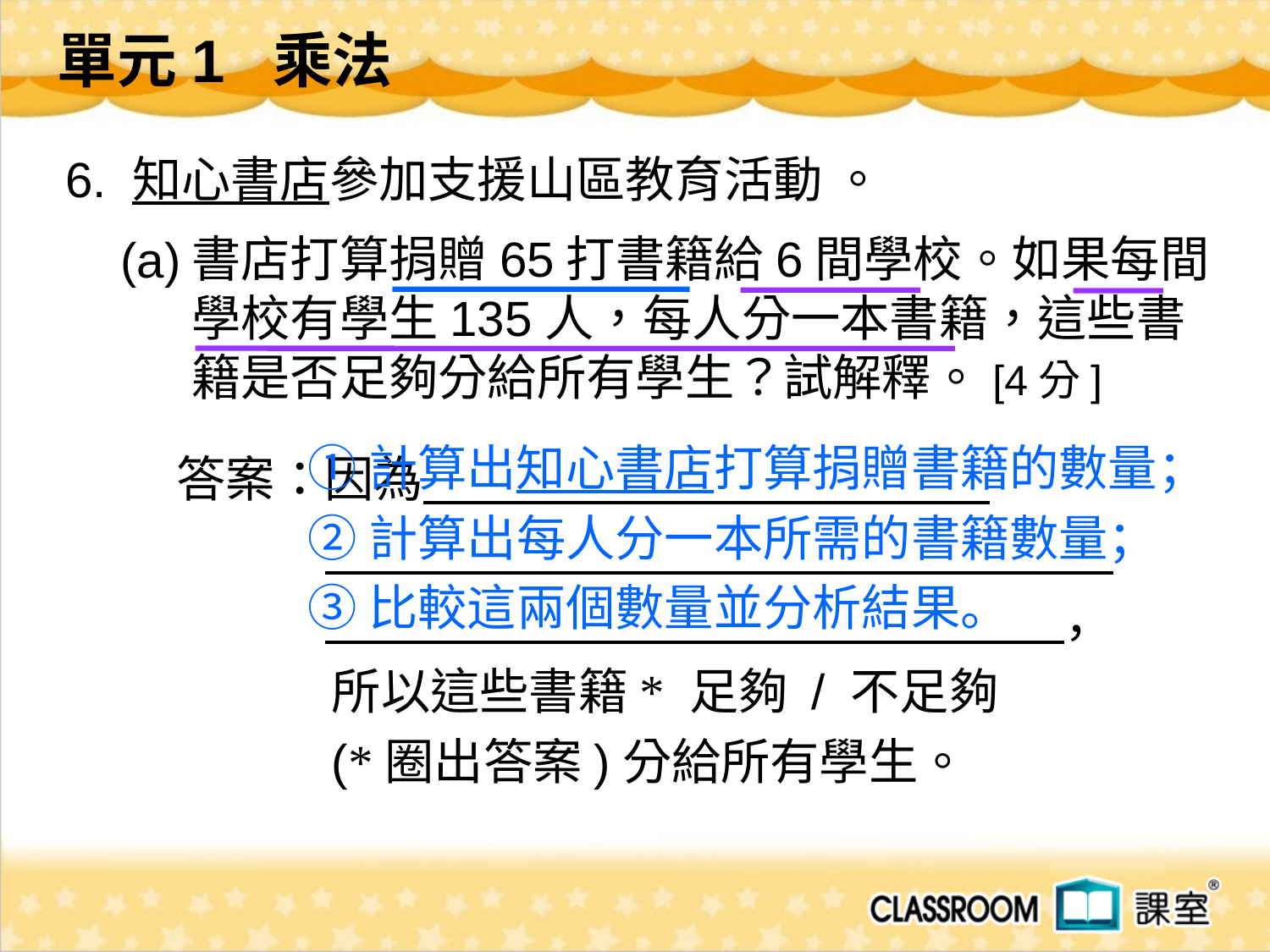

單元1  乘法
  6. 知心書店參加支援山區教育活動 。
      (a)
書店打算捐贈65打書籍給6間學校。如果每間
學校有學生135人，每人分一本書籍，這些書
籍是否足夠分給所有學生？試解釋。[4分]

①計算出知心書店打算捐贈書籍的數量；
②計算出每人分一本所需的書籍數量；
③比較這兩個數量並分析結果。
答案：因為

　　　　　　　　　　　　　　　　　　，
所以這些書籍* 足夠 / 不足夠
(*圈出答案)分給所有學生。